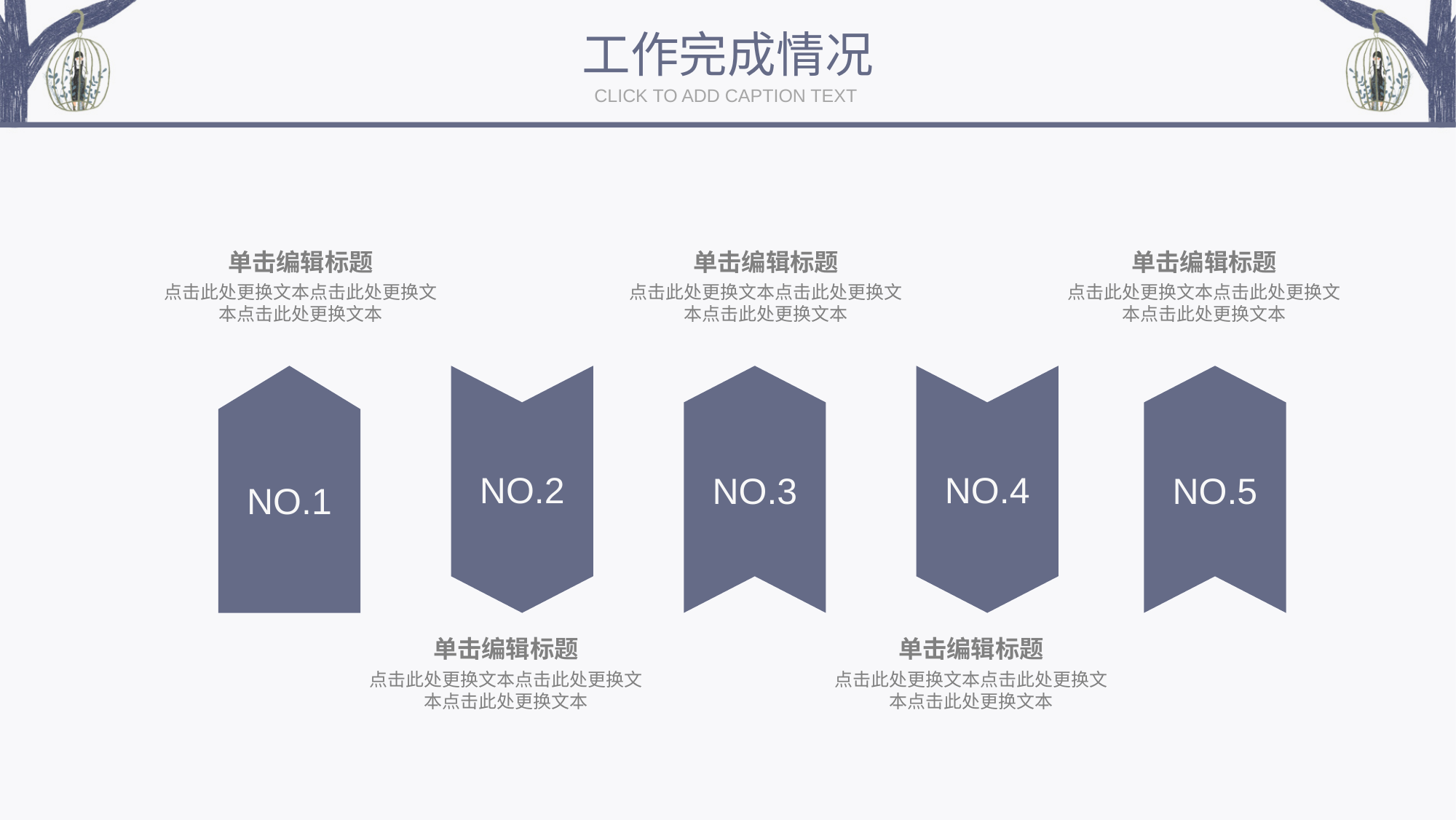

工作完成情况
CLICK TO ADD CAPTION TEXT

单击编辑标题
单击编辑标题
单击编辑标题
点击此处更换文本点击此处更换文本点击此处更换文本
点击此处更换文本点击此处更换文本点击此处更换文本
点击此处更换文本点击此处更换文本点击此处更换文本
NO.1
NO.2
NO.3
NO.4
NO.5
单击编辑标题
单击编辑标题
点击此处更换文本点击此处更换文本点击此处更换文本
点击此处更换文本点击此处更换文本点击此处更换文本